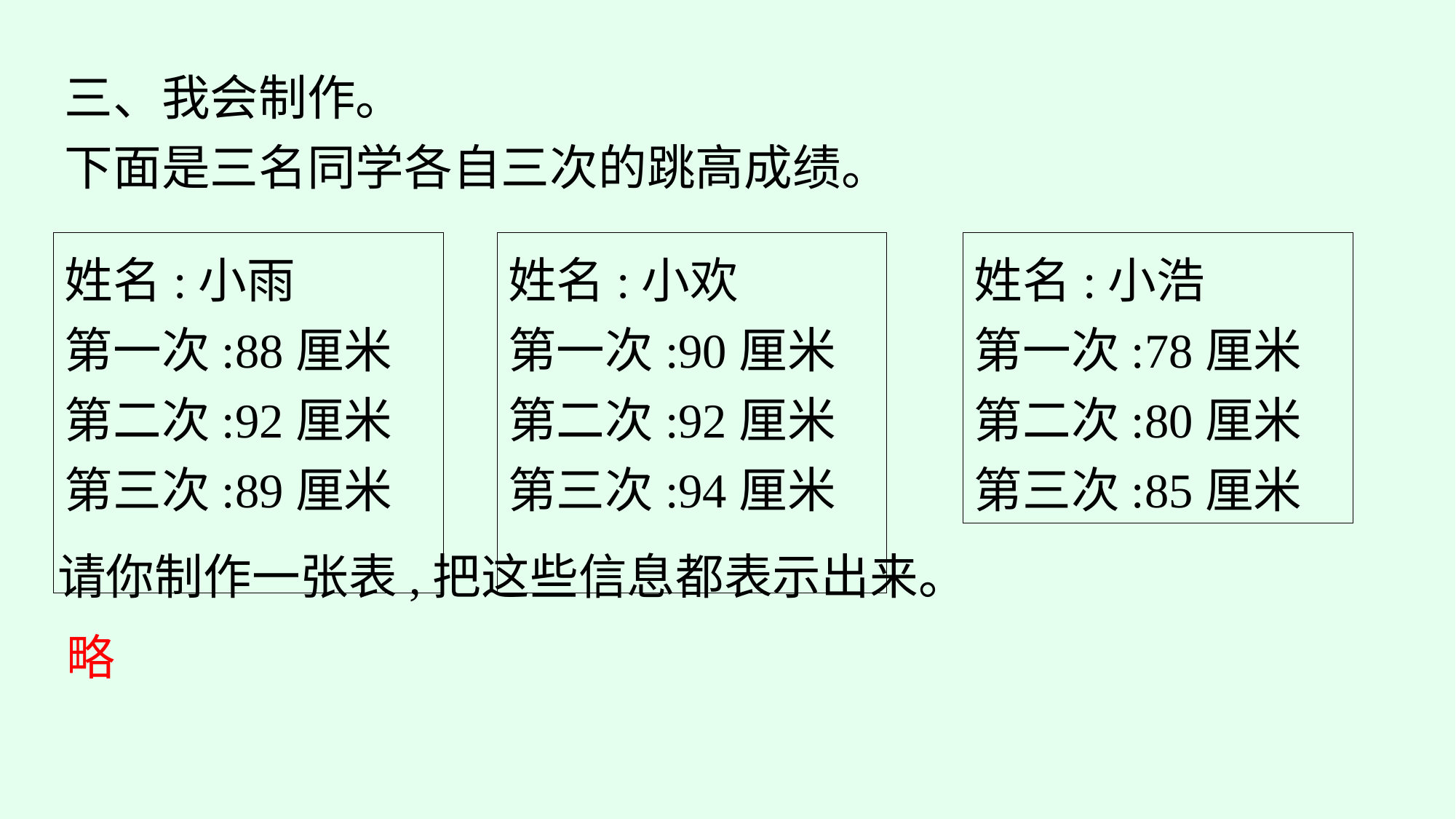

三、我会制作。
下面是三名同学各自三次的跳高成绩。
姓名:小雨
第一次:88厘米
第二次:92厘米
第三次:89厘米
姓名:小欢
第一次:90厘米
第二次:92厘米
第三次:94厘米
姓名:小浩
第一次:78厘米
第二次:80厘米
第三次:85厘米
请你制作一张表,把这些信息都表示出来。
略